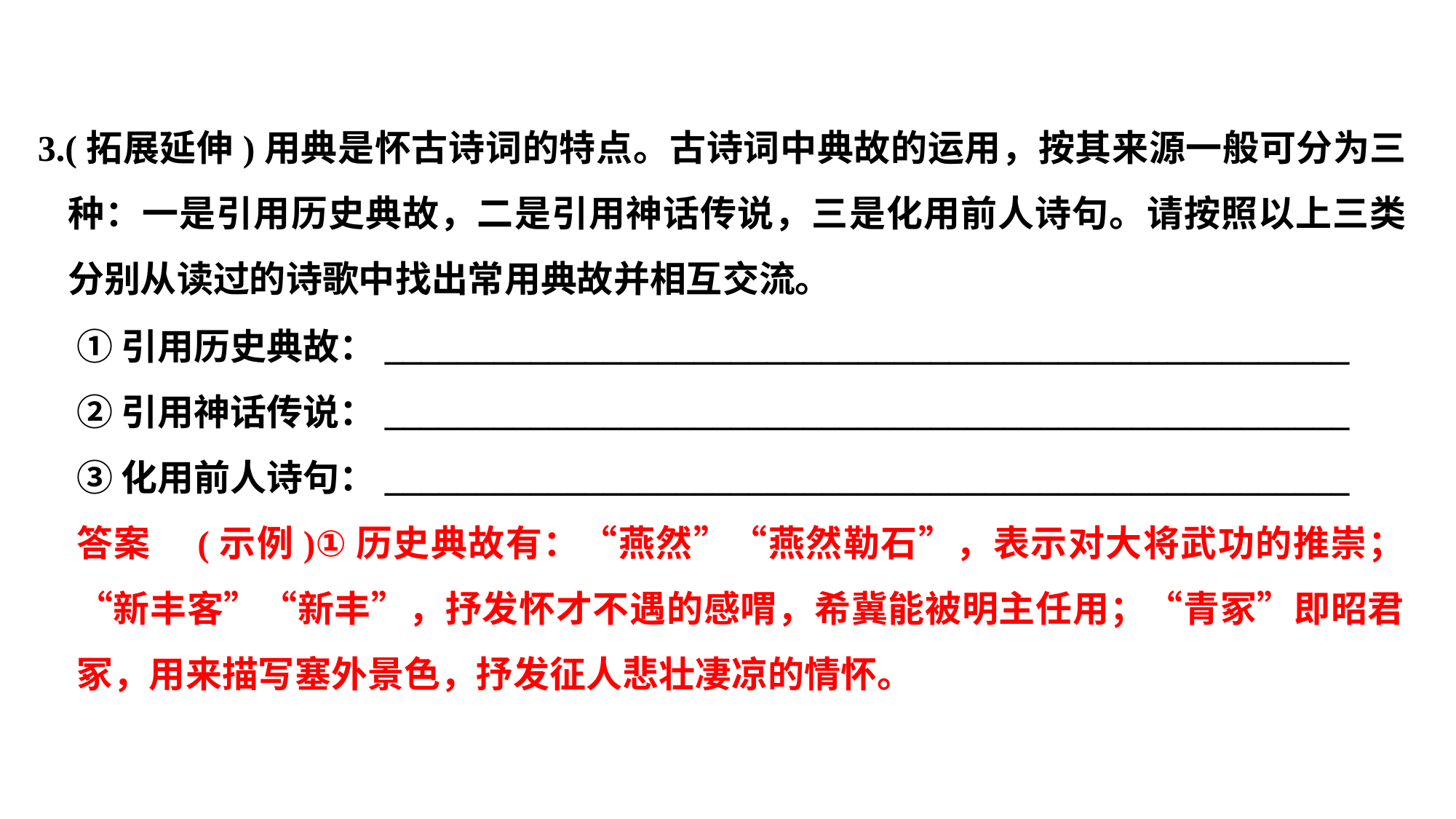

3.(拓展延伸)用典是怀古诗词的特点。古诗词中典故的运用，按其来源一般可分为三种：一是引用历史典故，二是引用神话传说，三是化用前人诗句。请按照以上三类分别从读过的诗歌中找出常用典故并相互交流。
①引用历史典故：_____________________________________________________
②引用神话传说：_____________________________________________________
③化用前人诗句：_____________________________________________________
答案　(示例)①历史典故有：“燕然”“燕然勒石”，表示对大将武功的推崇；“新丰客”“新丰”，抒发怀才不遇的感喟，希冀能被明主任用；“青冢”即昭君冢，用来描写塞外景色，抒发征人悲壮凄凉的情怀。